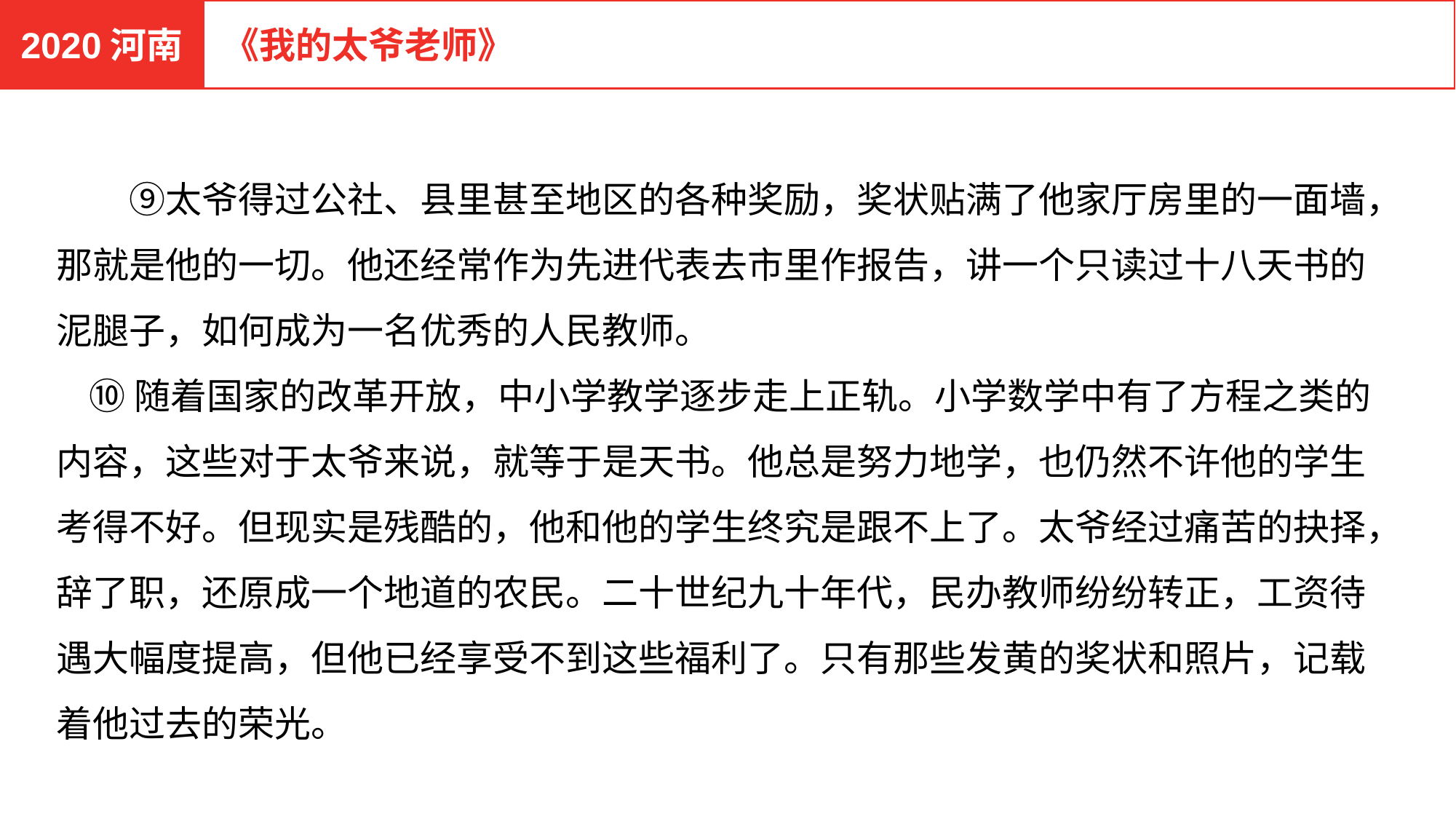

2020河南
《我的太爷老师》
　　⑨太爷得过公社、县里甚至地区的各种奖励，奖状贴满了他家厅房里的一面墙，那就是他的一切。他还经常作为先进代表去市里作报告，讲一个只读过十八天书的泥腿子，如何成为一名优秀的人民教师。
    ⑩随着国家的改革开放，中小学教学逐步走上正轨。小学数学中有了方程之类的内容，这些对于太爷来说，就等于是天书。他总是努力地学，也仍然不许他的学生考得不好。但现实是残酷的，他和他的学生终究是跟不上了。太爷经过痛苦的抉择，辞了职，还原成一个地道的农民。二十世纪九十年代，民办教师纷纷转正，工资待遇大幅度提高，但他已经享受不到这些福利了。只有那些发黄的奖状和照片，记载着他过去的荣光。